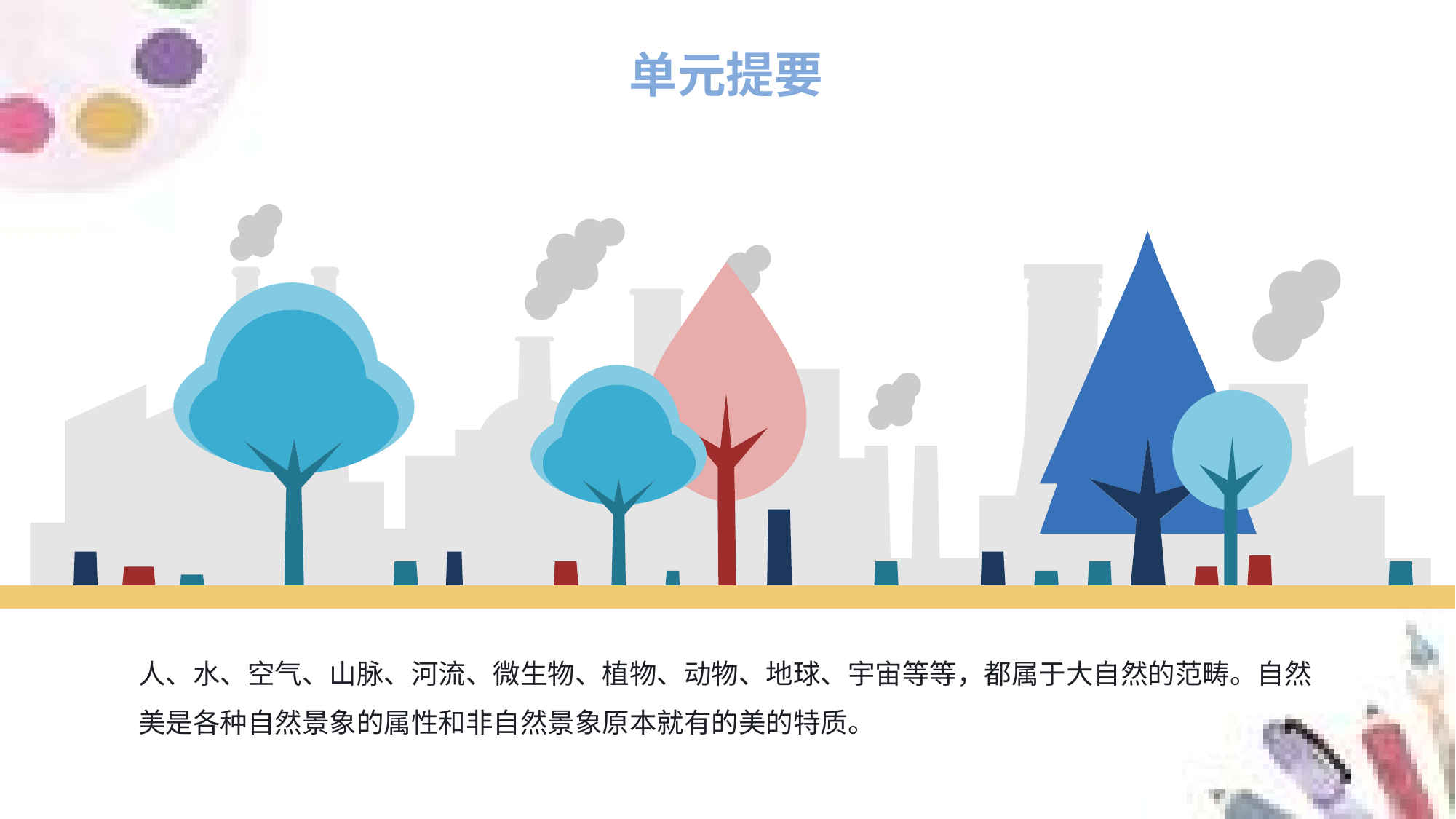

单元提要

人、水、空气、山脉、河流、微生物、植物、动物、地球、宇宙等等，都属于大自然的范畴。自然美是各种自然景象的属性和非自然景象原本就有的美的特质。